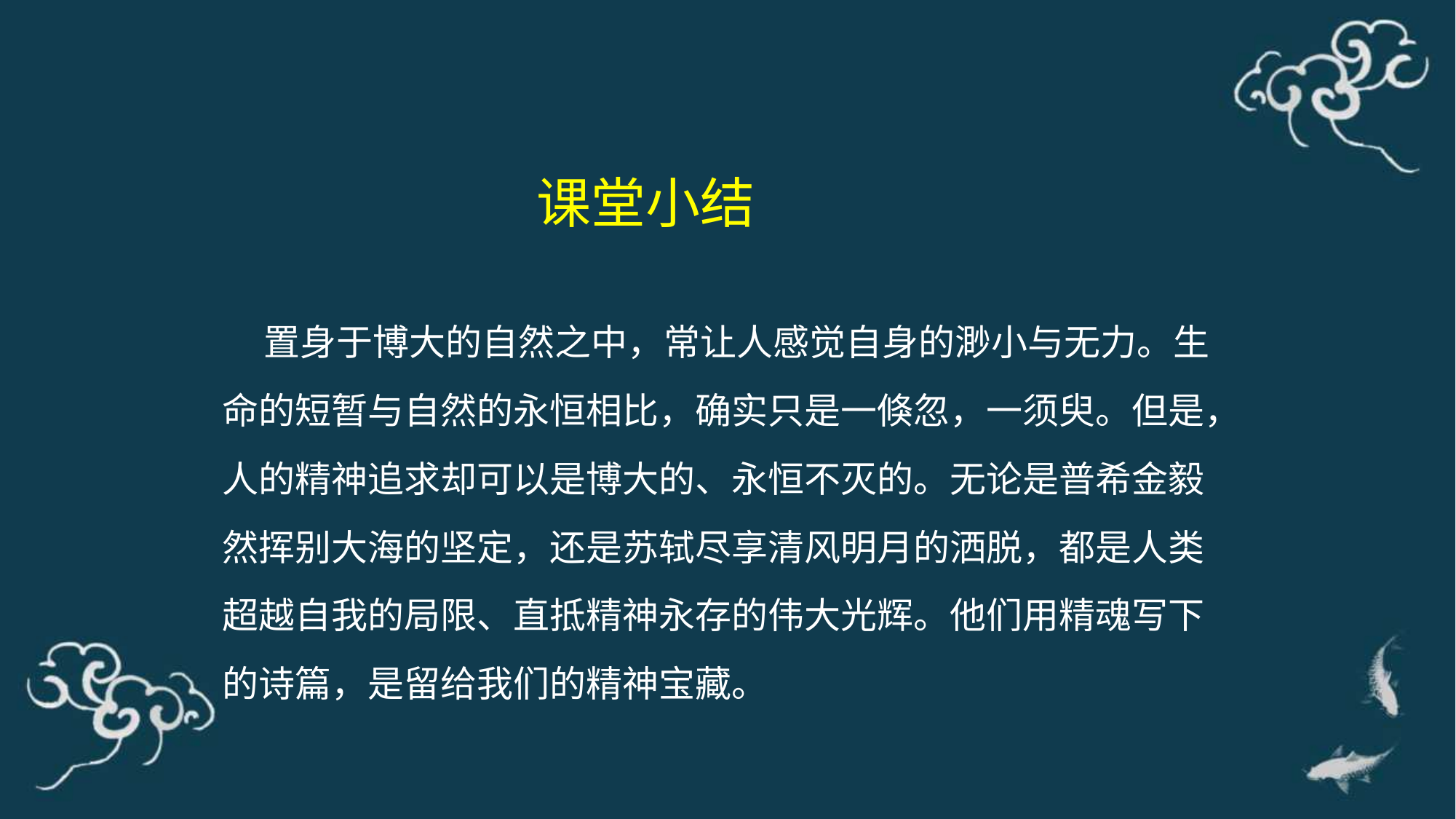

课堂小结
    置身于博大的自然之中，常让人感觉自身的渺小与无力。生命的短暂与自然的永恒相比，确实只是一倏忽，一须臾。但是，人的精神追求却可以是博大的、永恒不灭的。无论是普希金毅然挥别大海的坚定，还是苏轼尽享清风明月的洒脱，都是人类超越自我的局限、直抵精神永存的伟大光辉。他们用精魂写下的诗篇，是留给我们的精神宝藏。